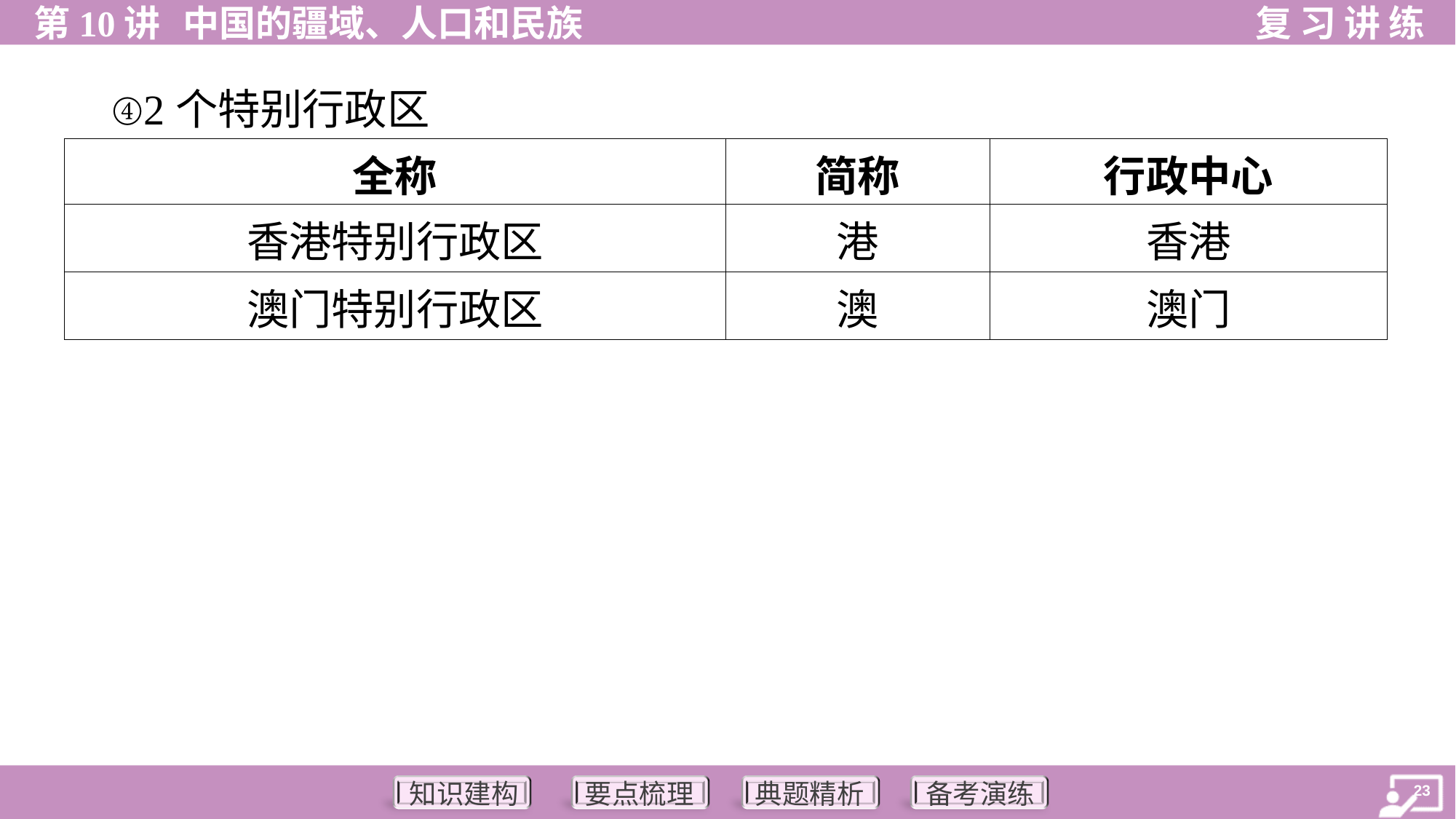

④2个特别行政区
| 全称 | 简称 | 行政中心 |
| --- | --- | --- |
| 香港特别行政区 | 港 | 香港 |
| 澳门特别行政区 | 澳 | 澳门 |